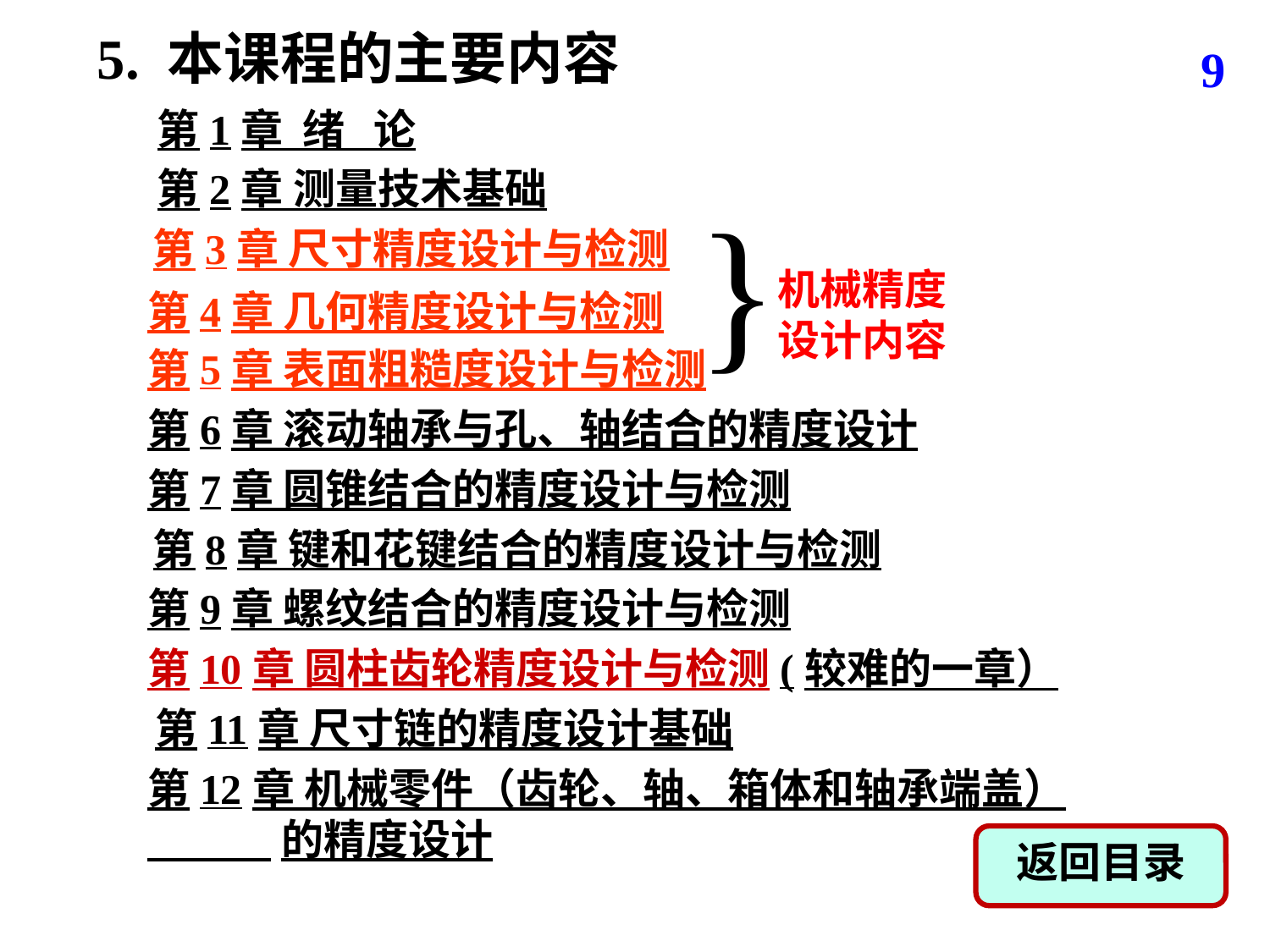

5. 本课程的主要内容
9
第1章  绪   论
第2章 测量技术基础
}
机械精度
设计内容
第3章 尺寸精度设计与检测
第4章 几何精度设计与检测
第5章 表面粗糙度设计与检测
第6章 滚动轴承与孔、轴结合的精度设计
第7章 圆锥结合的精度设计与检测
第8章 键和花键结合的精度设计与检测
第9章 螺纹结合的精度设计与检测
第10章 圆柱齿轮精度设计与检测(较难的一章）
第11章 尺寸链的精度设计基础
第12章 机械零件（齿轮、轴、箱体和轴承端盖）
             的精度设计
返回目录